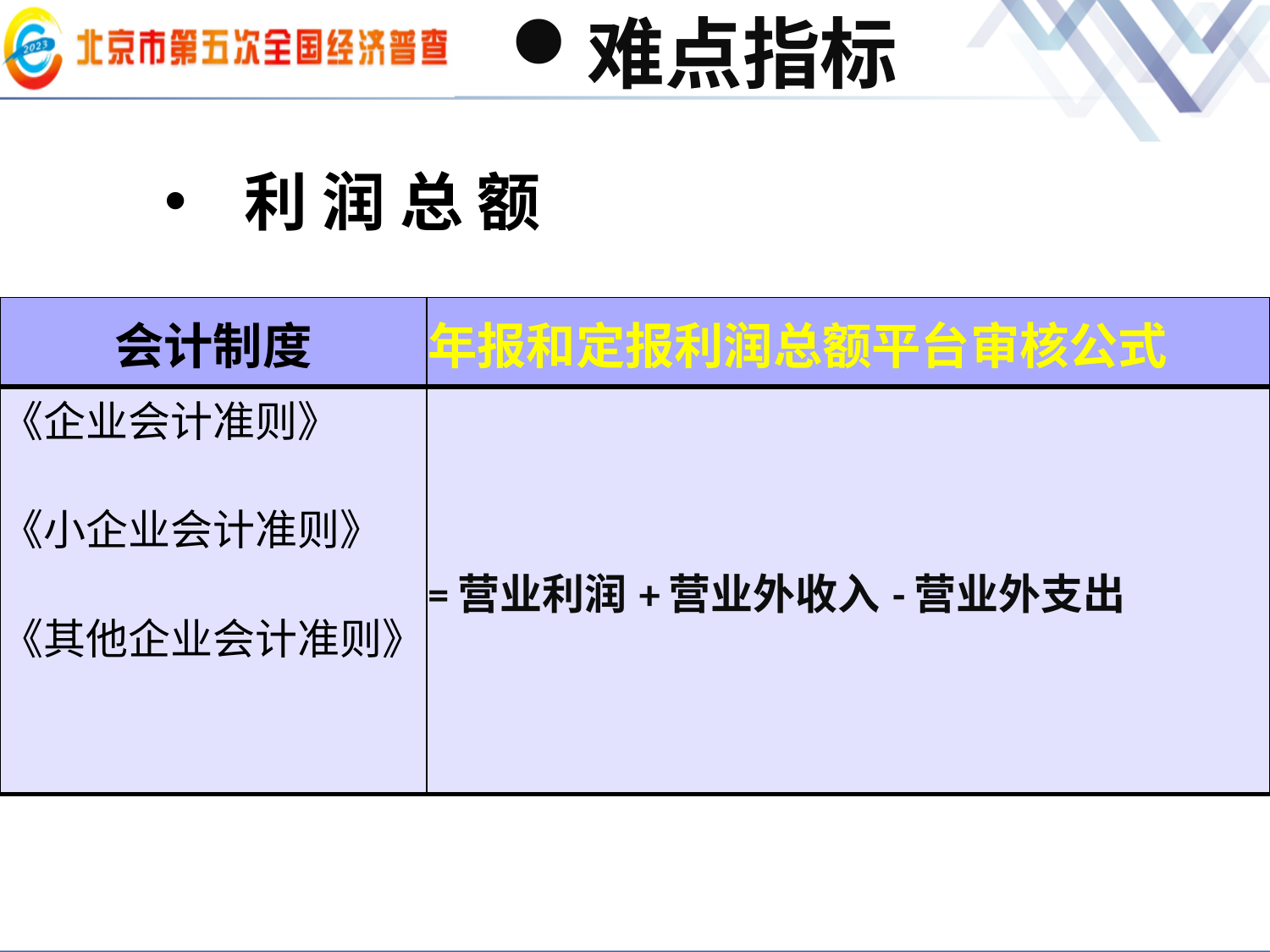

# 难点指标
利 润 总 额
| 会计制度 | 年报和定报利润总额平台审核公式 |
| --- | --- |
| 《企业会计准则》 《小企业会计准则》 《其他企业会计准则》 | =营业利润+营业外收入-营业外支出 |
两个利润、不要人为进行数据调整